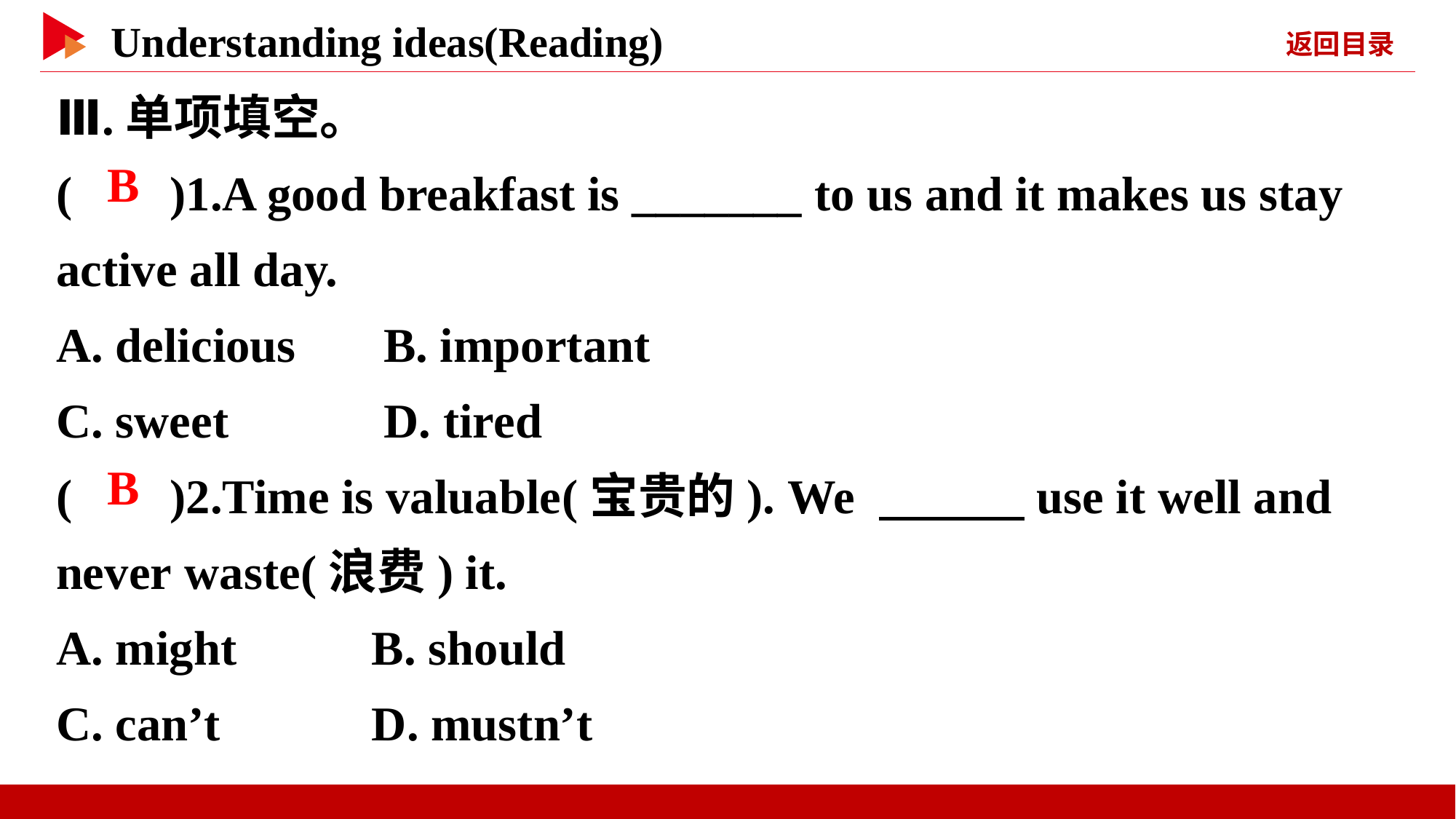

Ⅲ.单项填空。
(        )1.A good breakfast is _______ to us and it makes us stay active all day.
A. delicious	B. important
C. sweet	         D. tired
(        )2.Time is valuable(宝贵的). We 　　　use it well and never waste(浪费) it.
A. might	        B. should
C. can’t	        D. mustn’t
   B
   B